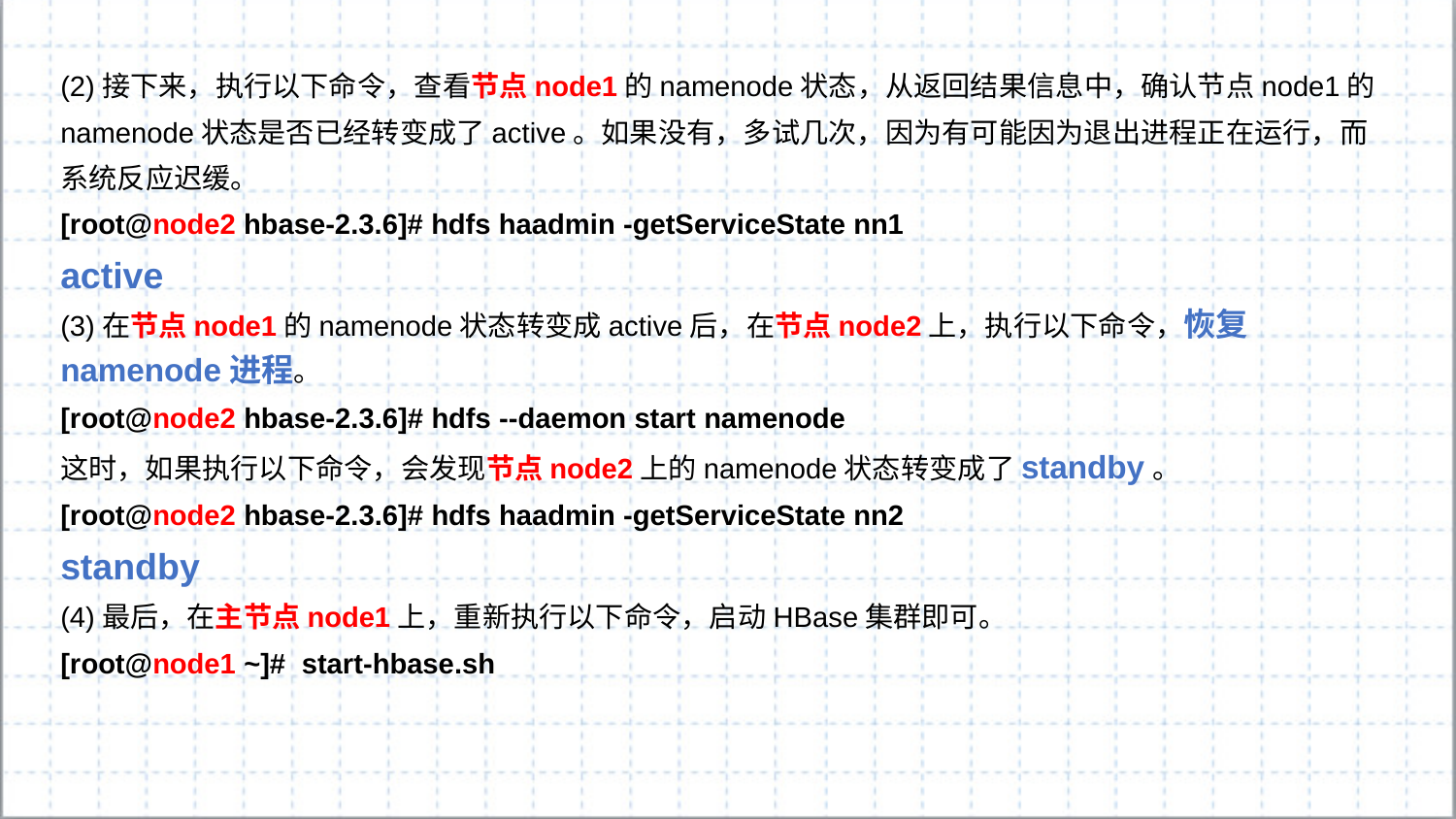

(2)接下来，执行以下命令，查看节点node1的namenode状态，从返回结果信息中，确认节点node1的namenode状态是否已经转变成了active。如果没有，多试几次，因为有可能因为退出进程正在运行，而系统反应迟缓。
[root@node2 hbase-2.3.6]# hdfs haadmin -getServiceState nn1
active
(3)在节点node1的namenode状态转变成active后，在节点node2上，执行以下命令，恢复namenode进程。
[root@node2 hbase-2.3.6]# hdfs --daemon start namenode
这时，如果执行以下命令，会发现节点node2上的namenode状态转变成了standby。
[root@node2 hbase-2.3.6]# hdfs haadmin -getServiceState nn2
standby
(4)最后，在主节点node1上，重新执行以下命令，启动HBase集群即可。
[root@node1 ~]#  start-hbase.sh